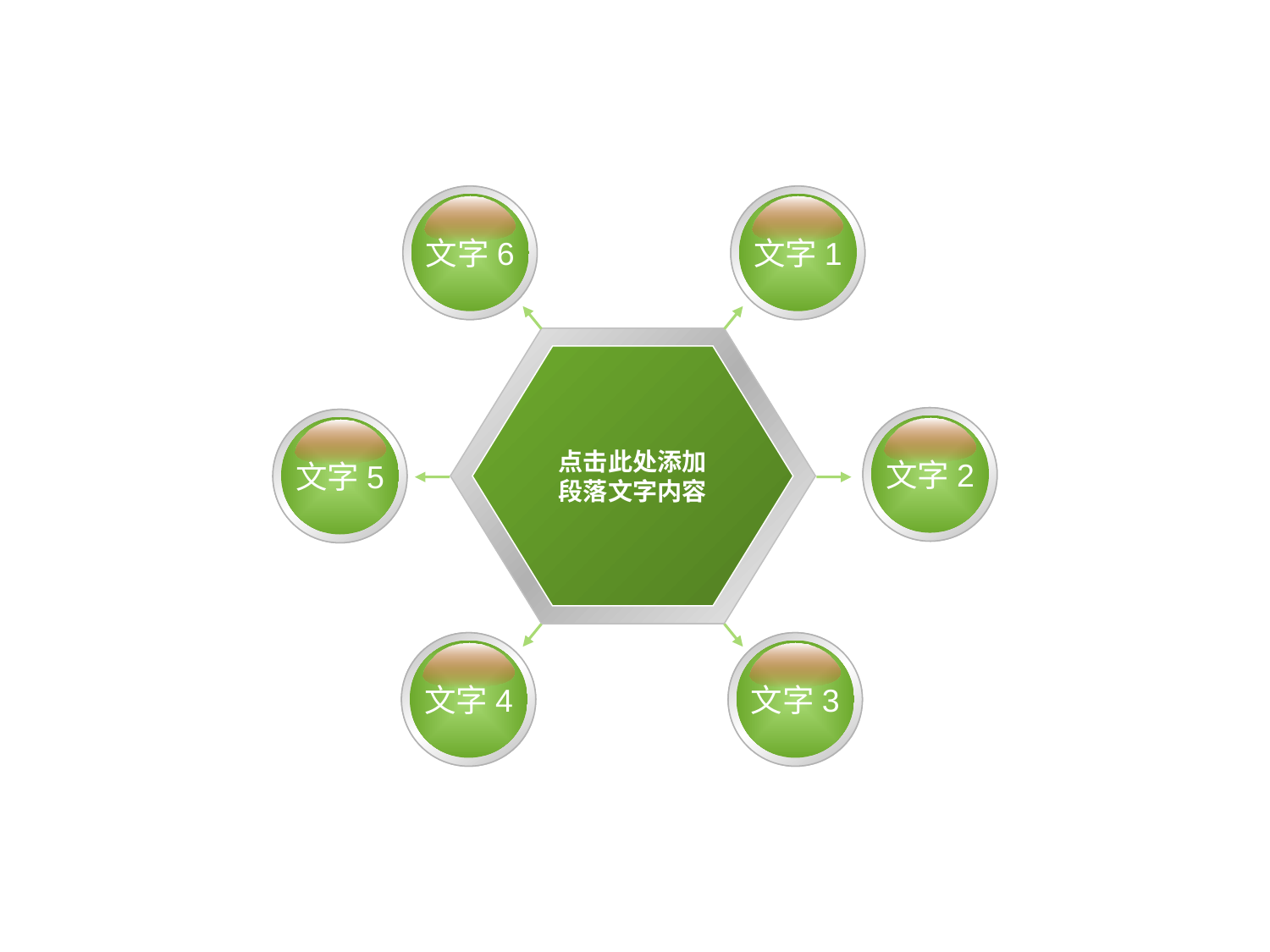

文字6

文字6

文字1

文字1

文字2

文字2

文字5

文字5

点击此处添加
段落文字内容

文字4

文字4

文字3

文字3